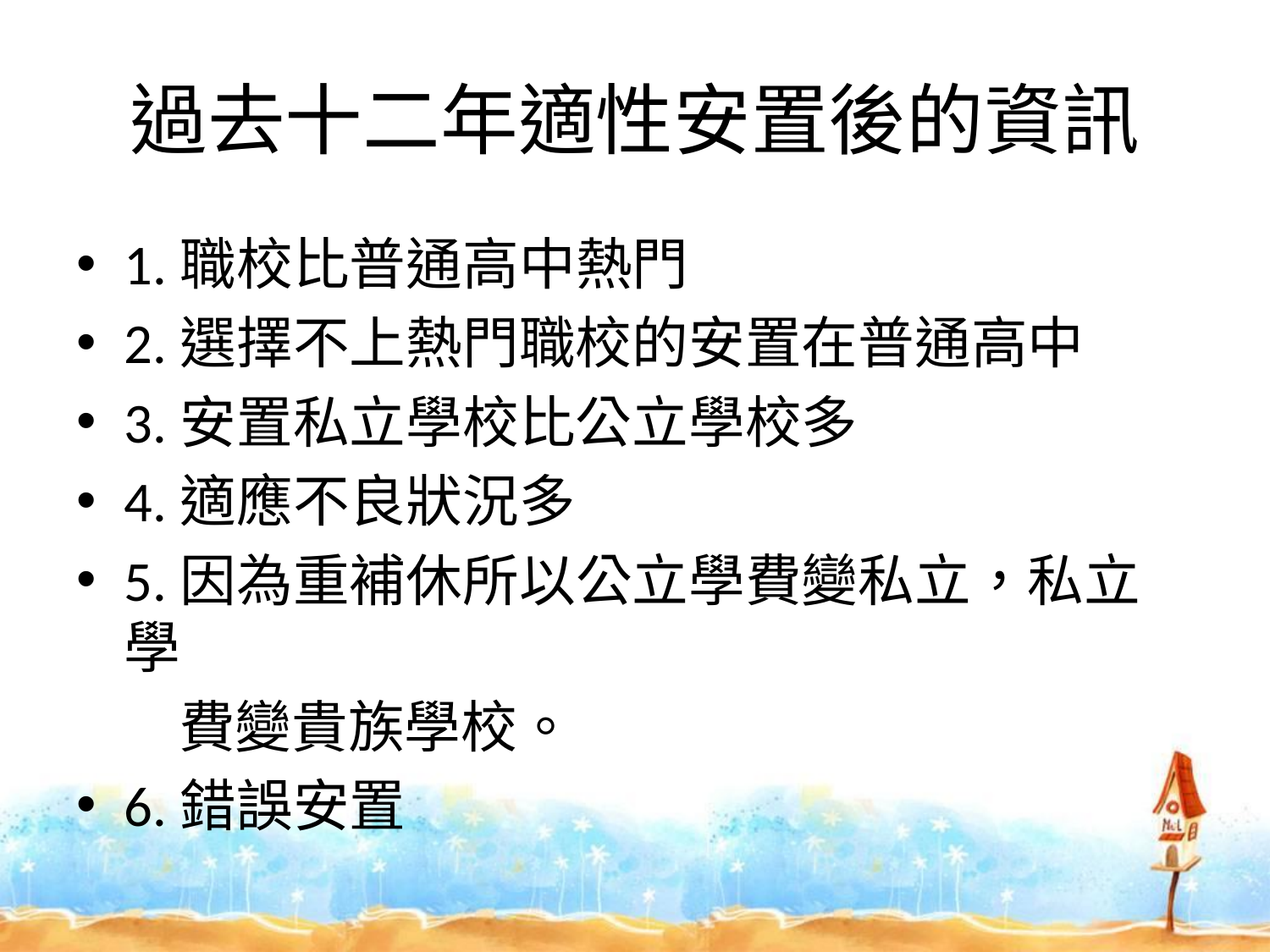

# 過去十二年適性安置後的資訊
1.職校比普通高中熱門
2.選擇不上熱門職校的安置在普通高中
3.安置私立學校比公立學校多
4.適應不良狀況多
5.因為重補休所以公立學費變私立，私立學
       費變貴族學校。
6.錯誤安置